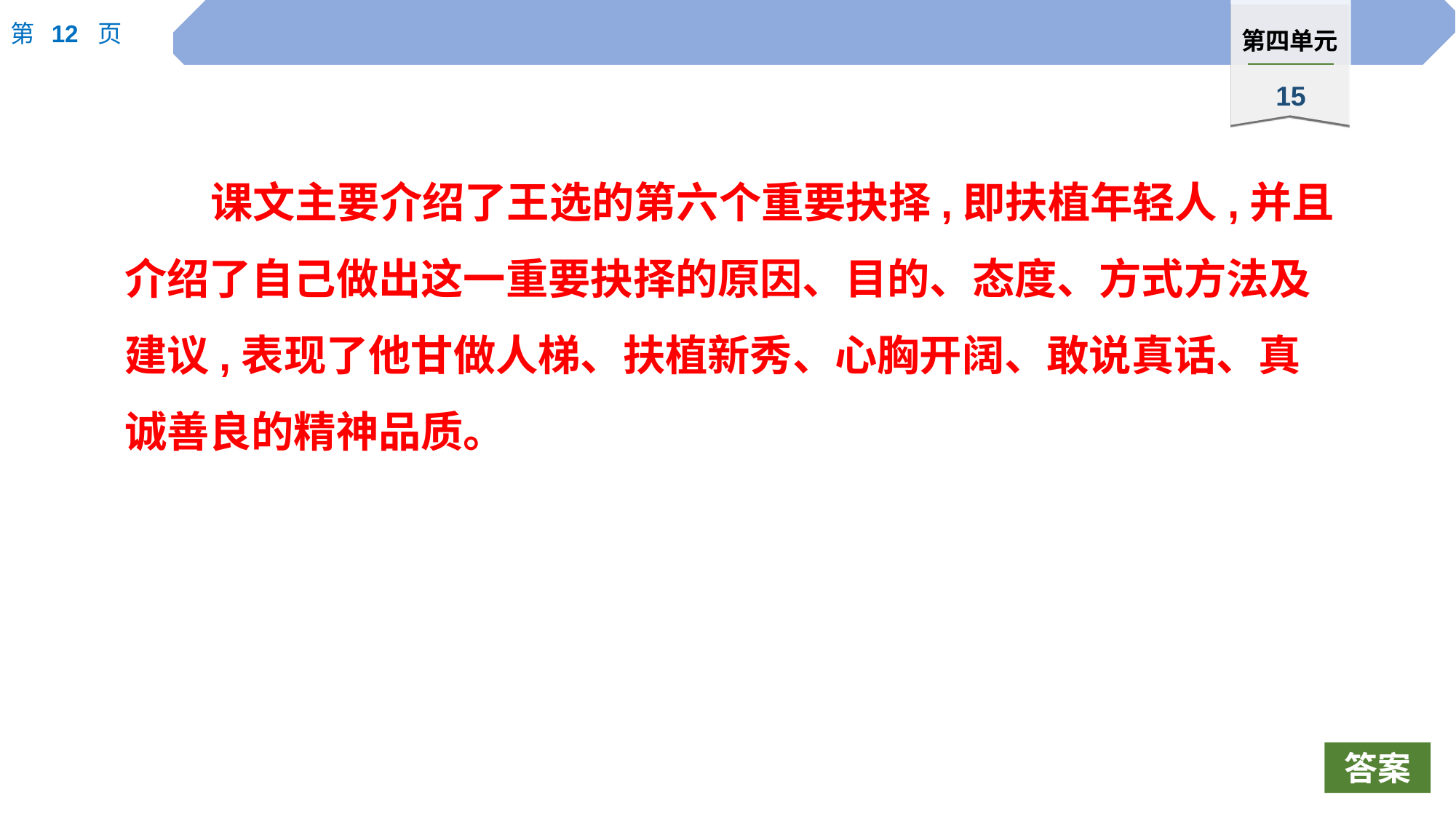

课文主要介绍了王选的第六个重要抉择,即扶植年轻人,并且介绍了自己做出这一重要抉择的原因、目的、态度、方式方法及建议,表现了他甘做人梯、扶植新秀、心胸开阔、敢说真话、真诚善良的精神品质。
答案